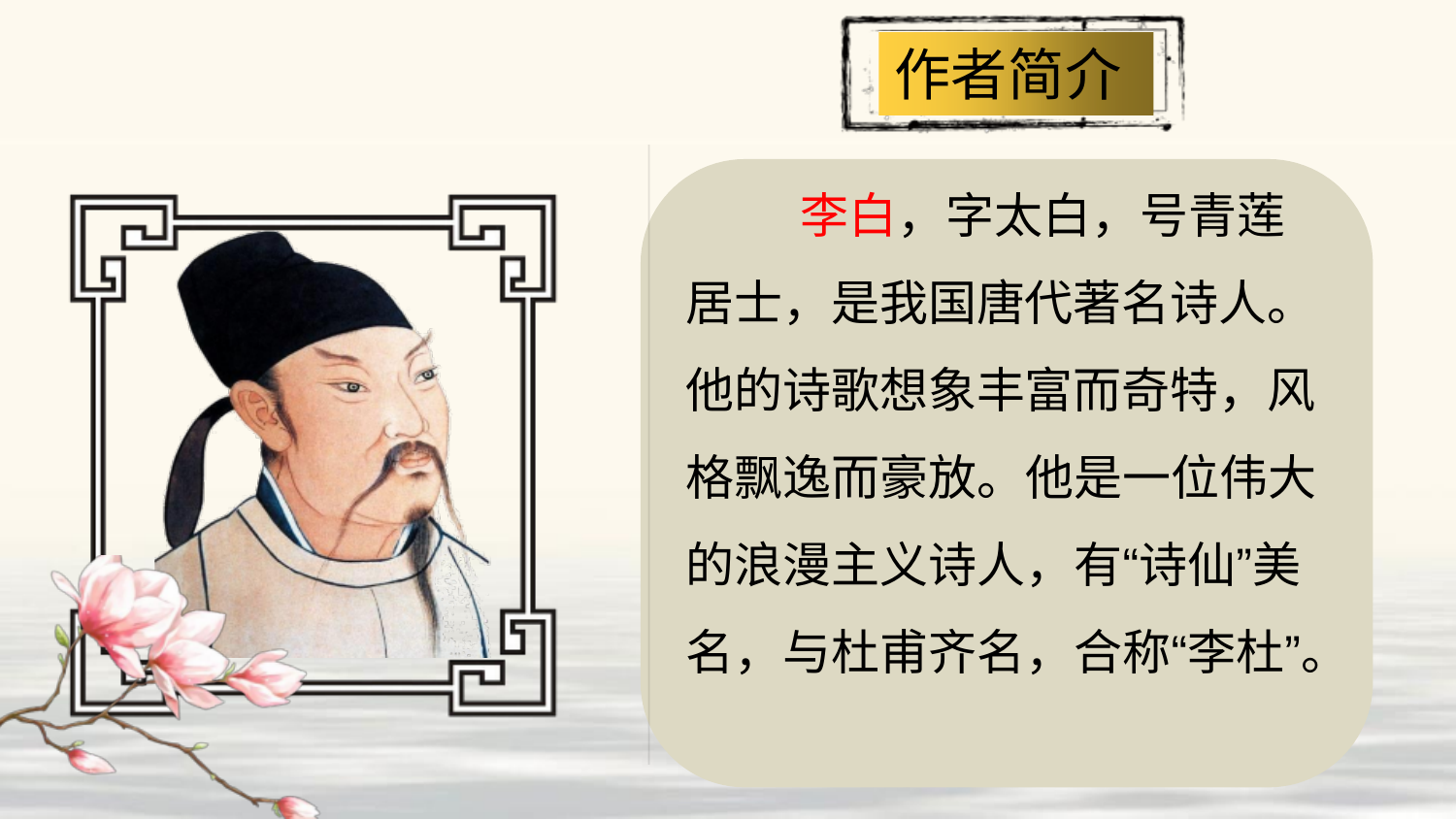

# 作者简介

李白，字太白，号青莲居士，是我国唐代著名诗人。他的诗歌想象丰富而奇特，风格飘逸而豪放。他是一位伟大的浪漫主义诗人，有“诗仙”美名，与杜甫齐名，合称“李杜”。